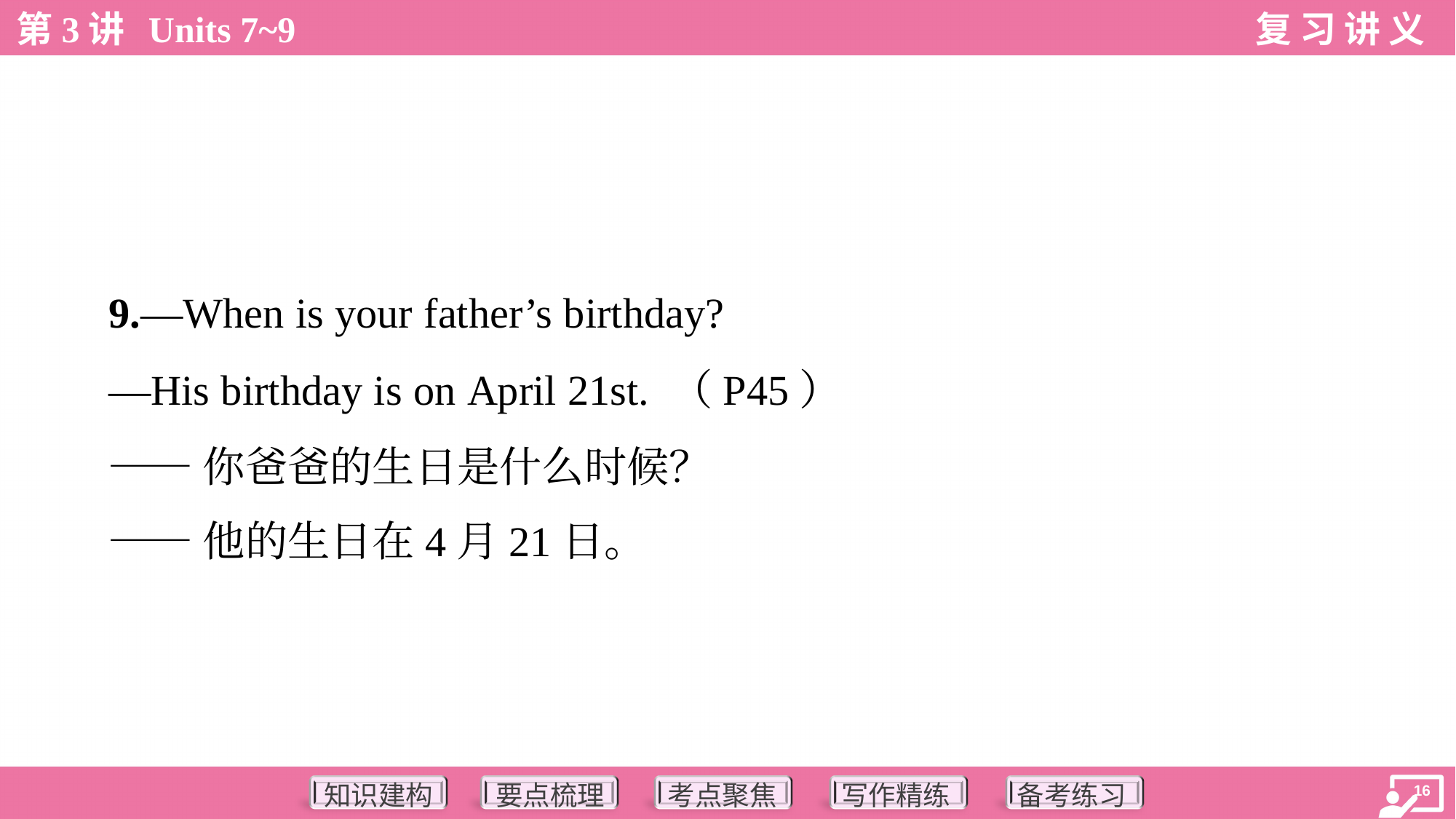

9.—When is your father’s birthday?
    —His birthday is on April 21st. （P45）
    ——你爸爸的生日是什么时候？
    ——他的生日在4月21日。